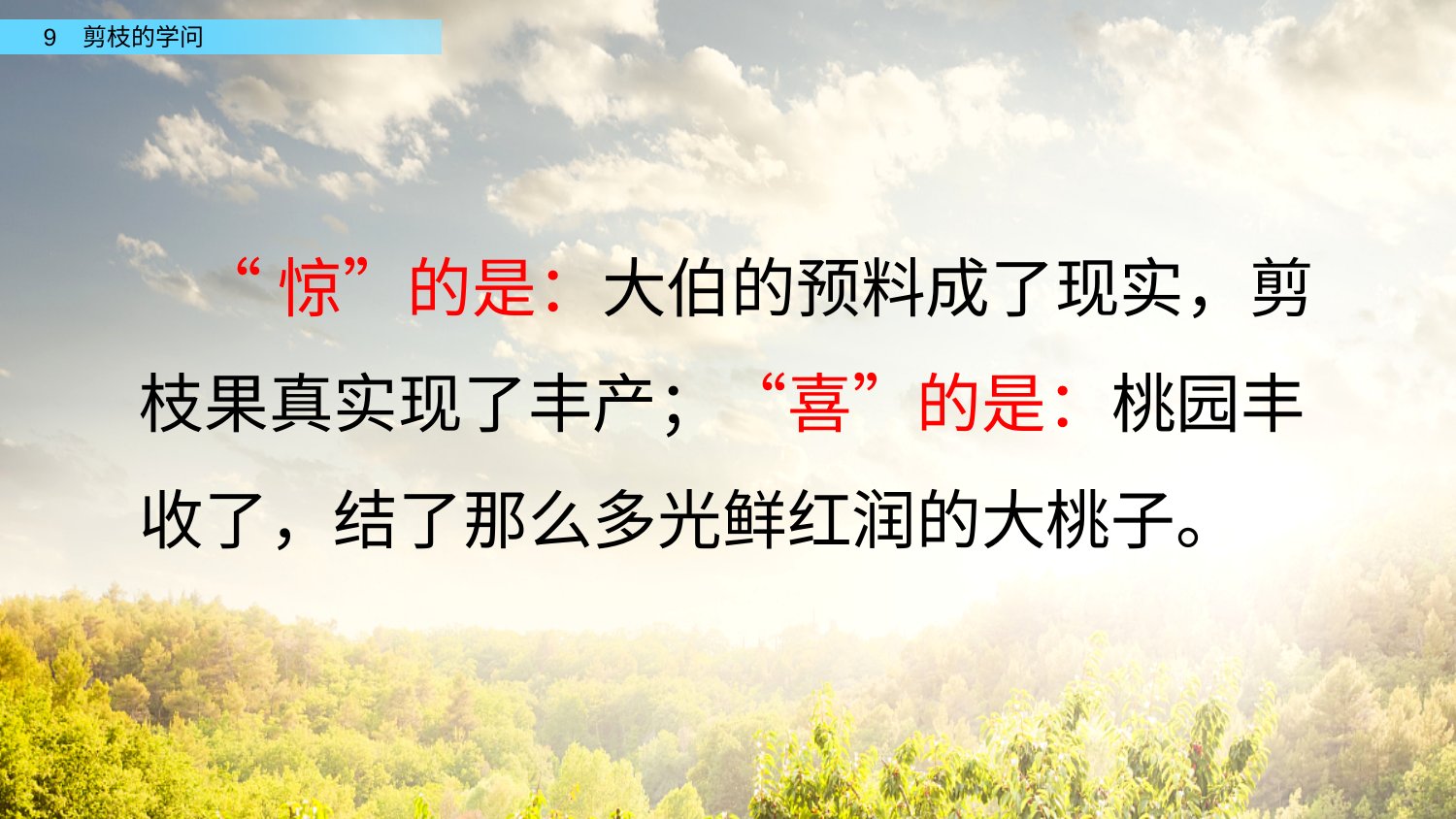

“惊”的是：大伯的预料成了现实，剪枝果真实现了丰产；“喜”的是：桃园丰收了，结了那么多光鲜红润的大桃子。